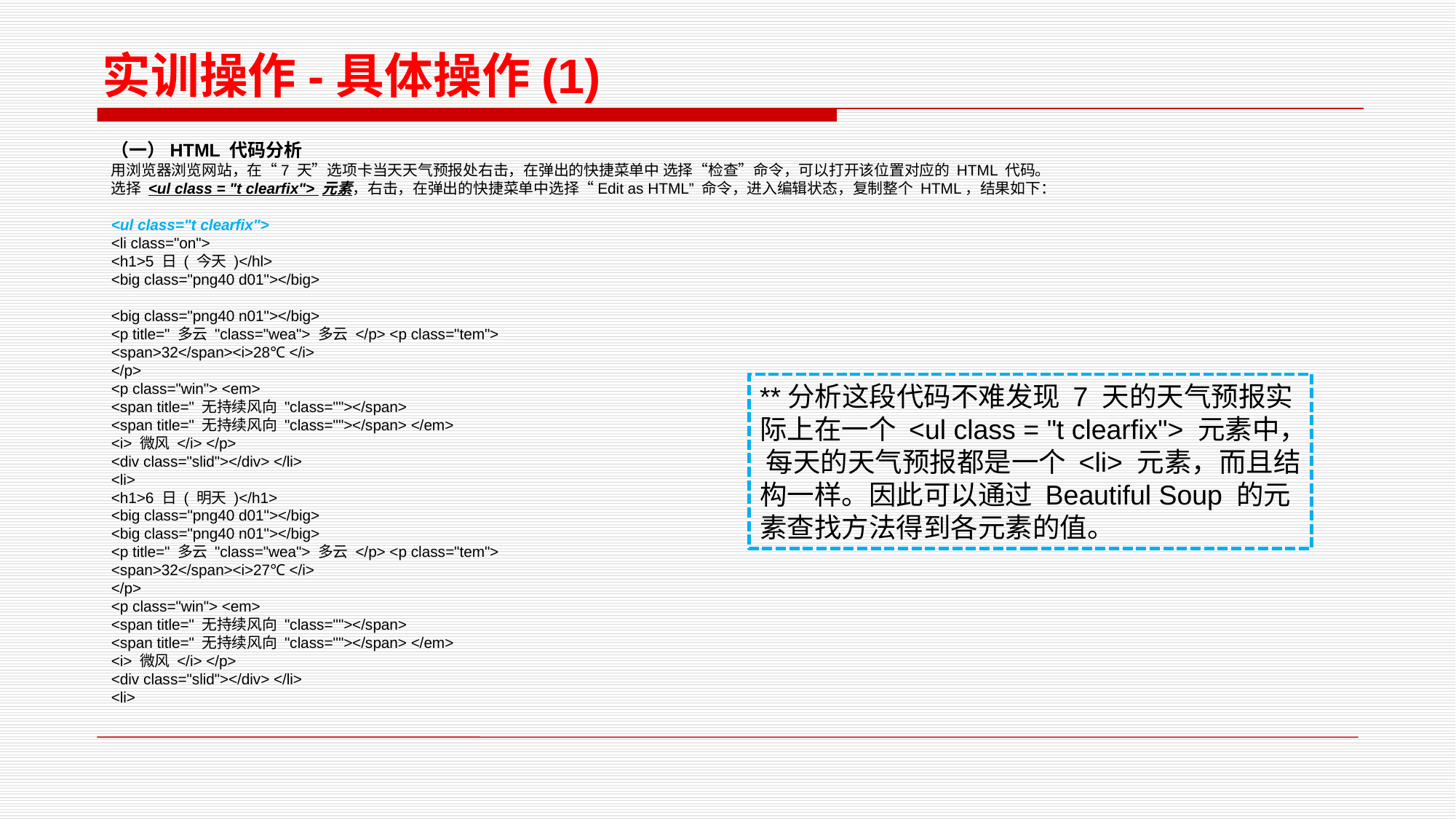

实训操作-具体操作(1)
（一）HTML 代码分析
用浏览器浏览网站，在“7 天”选项卡当天天气预报处右击，在弹出的快捷菜单中 选择“检查”命令，可以打开该位置对应的 HTML 代码。
选择 <ul class = "t clearfix"> 元素，右击，在弹出的快捷菜单中选择“Edit as HTML” 命令，进入编辑状态，复制整个 HTML，结果如下：

<ul class="t clearﬁx">
<li class="on">
<h1>5 日 ( 今天 )</hl>
<big class="png40 d01"></big>

<big class="png40 n01"></big>
<p title=" 多云 "class="wea"> 多云 </p> <p class="tem">
<span>32</span><i>28℃ </i>
</p>
<p class="win"> <em>
<span title=" 无持续风向 "class=""></span>
<span title=" 无持续风向 "class=""></span> </em>
<i> 微风 </i> </p>
<div class="slid"></div> </li>
<li>
<h1>6 日 ( 明天 )</h1>
<big class="png40 d01"></big>
<big class="png40 n01"></big>
<p title=" 多云 "class="wea"> 多云 </p> <p class="tem">
<span>32</span><i>27℃ </i>
</p>
<p class="win"> <em>
<span title=" 无持续风向 "class=""></span>
<span title=" 无持续风向 "class=""></span> </em>
<i> 微风 </i> </p>
<div class="slid"></div> </li>
<li>
**分析这段代码不难发现 7 天的天气预报实际上在一个 <ul class = "t clearfix"> 元素中， 每天的天气预报都是一个 <li> 元素，而且结构一样。因此可以通过 Beautiful Soup 的元 素查找方法得到各元素的值。